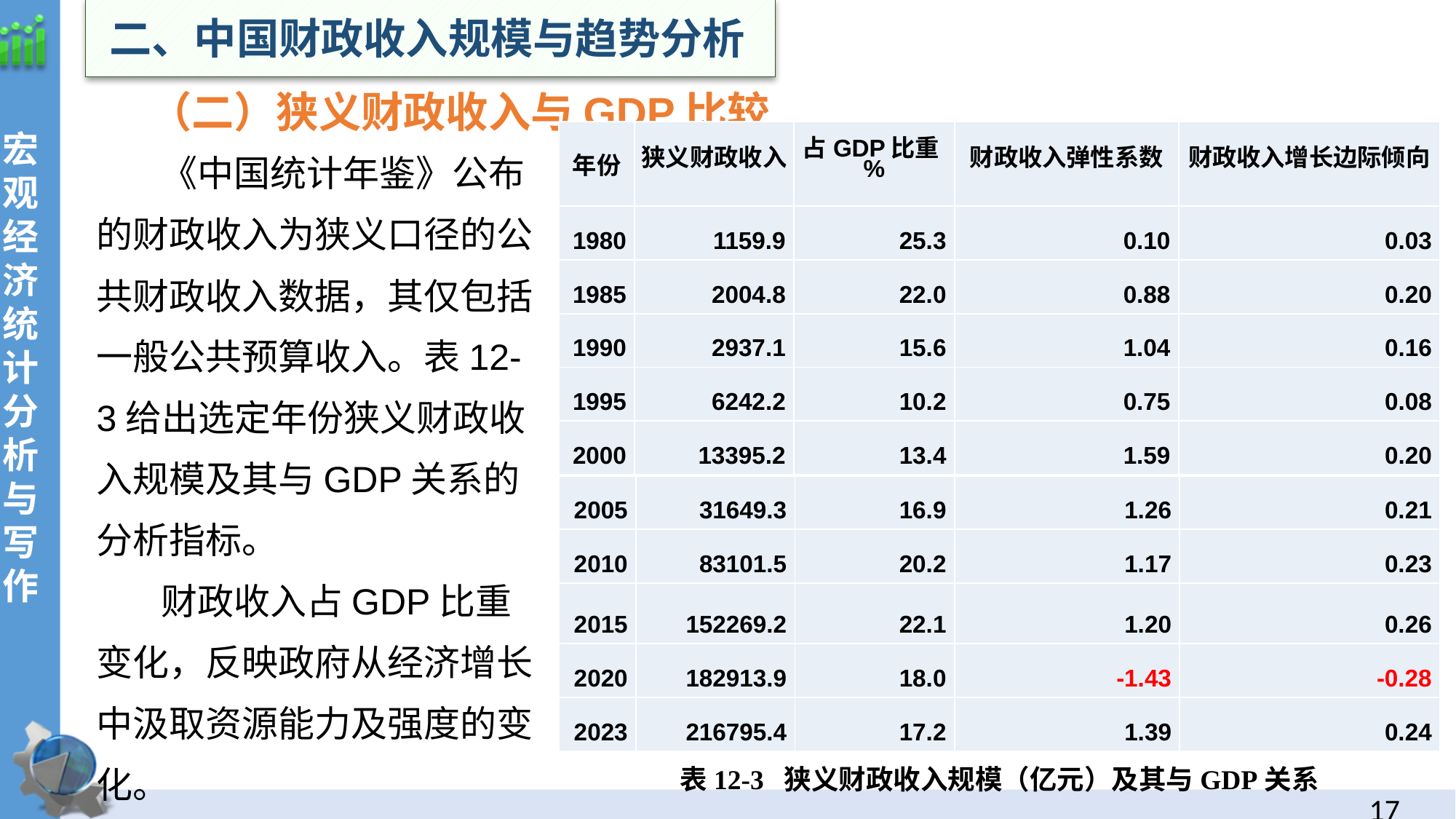

二、中国财政收入规模与趋势分析
（二）狭义财政收入与GDP比较
宏观经济统计分析与写作
| 年份 | 狭义财政收入 | 占GDP比重% | 财政收入弹性系数 | 财政收入增长边际倾向 |
| --- | --- | --- | --- | --- |
| 1980 | 1159.9 | 25.3 | 0.10 | 0.03 |
| 1985 | 2004.8 | 22.0 | 0.88 | 0.20 |
| 1990 | 2937.1 | 15.6 | 1.04 | 0.16 |
| 1995 | 6242.2 | 10.2 | 0.75 | 0.08 |
| 2000 | 13395.2 | 13.4 | 1.59 | 0.20 |
《中国统计年鉴》公布的财政收入为狭义口径的公共财政收入数据，其仅包括一般公共预算收入。表12-3给出选定年份狭义财政收入规模及其与GDP关系的分析指标。
财政收入占GDP比重变化，反映政府从经济增长中汲取资源能力及强度的变化。

| 2005 | 31649.3 | 16.9 | 1.26 | 0.21 |
| --- | --- | --- | --- | --- |
| 2010 | 83101.5 | 20.2 | 1.17 | 0.23 |
| 2015 | 152269.2 | 22.1 | 1.20 | 0.26 |
| 2020 | 182913.9 | 18.0 | -1.43 | -0.28 |
| 2023 | 216795.4 | 17.2 | 1.39 | 0.24 |

表12-3  狭义财政收入规模（亿元）及其与GDP关系
17